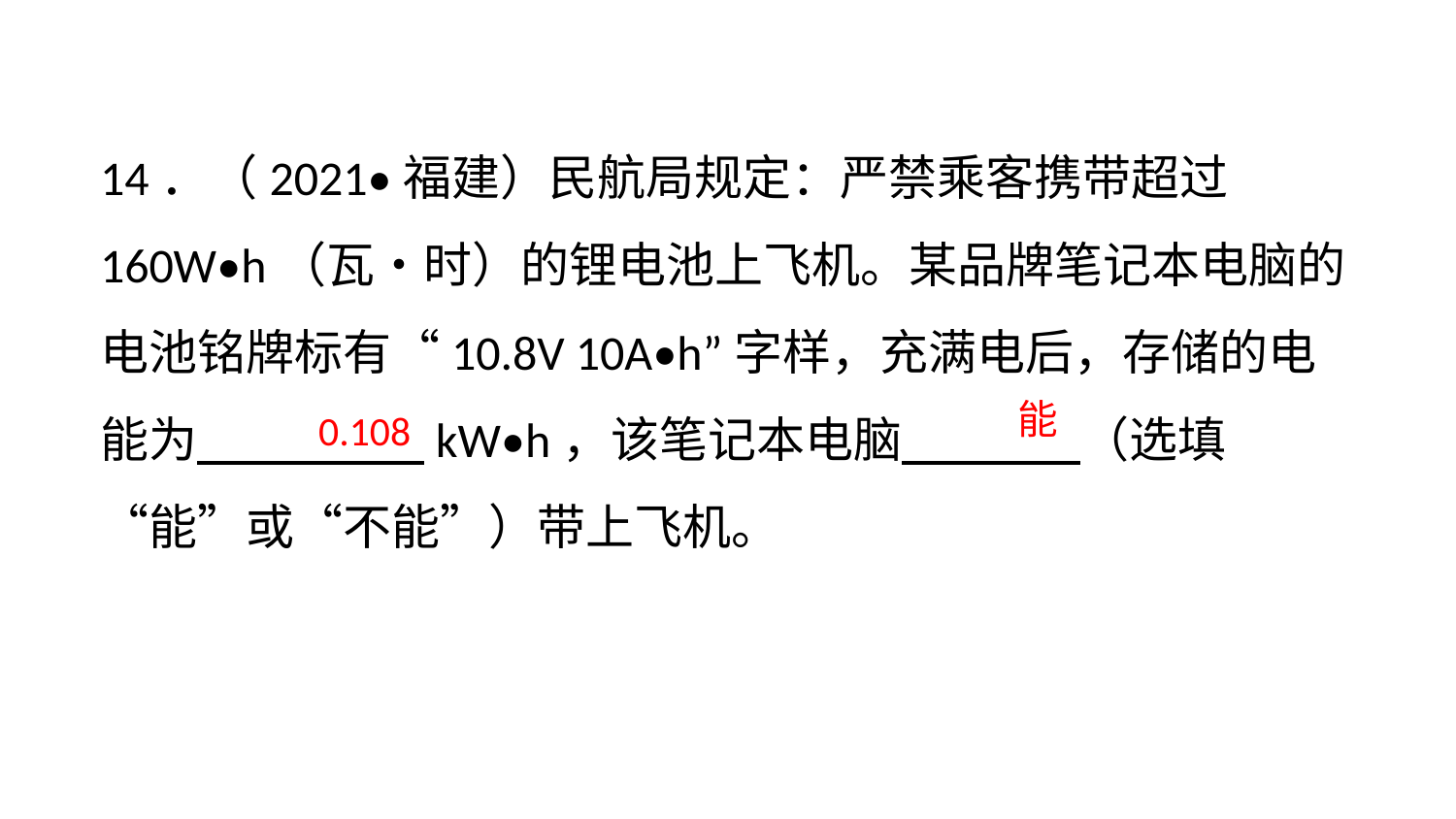

14．（2021•福建）民航局规定：严禁乘客携带超过160W•h（瓦•时）的锂电池上飞机。某品牌笔记本电脑的电池铭牌标有“10.8V 10A•h”字样，充满电后，存储的电能为　  　　 　kW•h，该笔记本电脑　 　  　（选填“能”或“不能”）带上飞机。
能
0.108